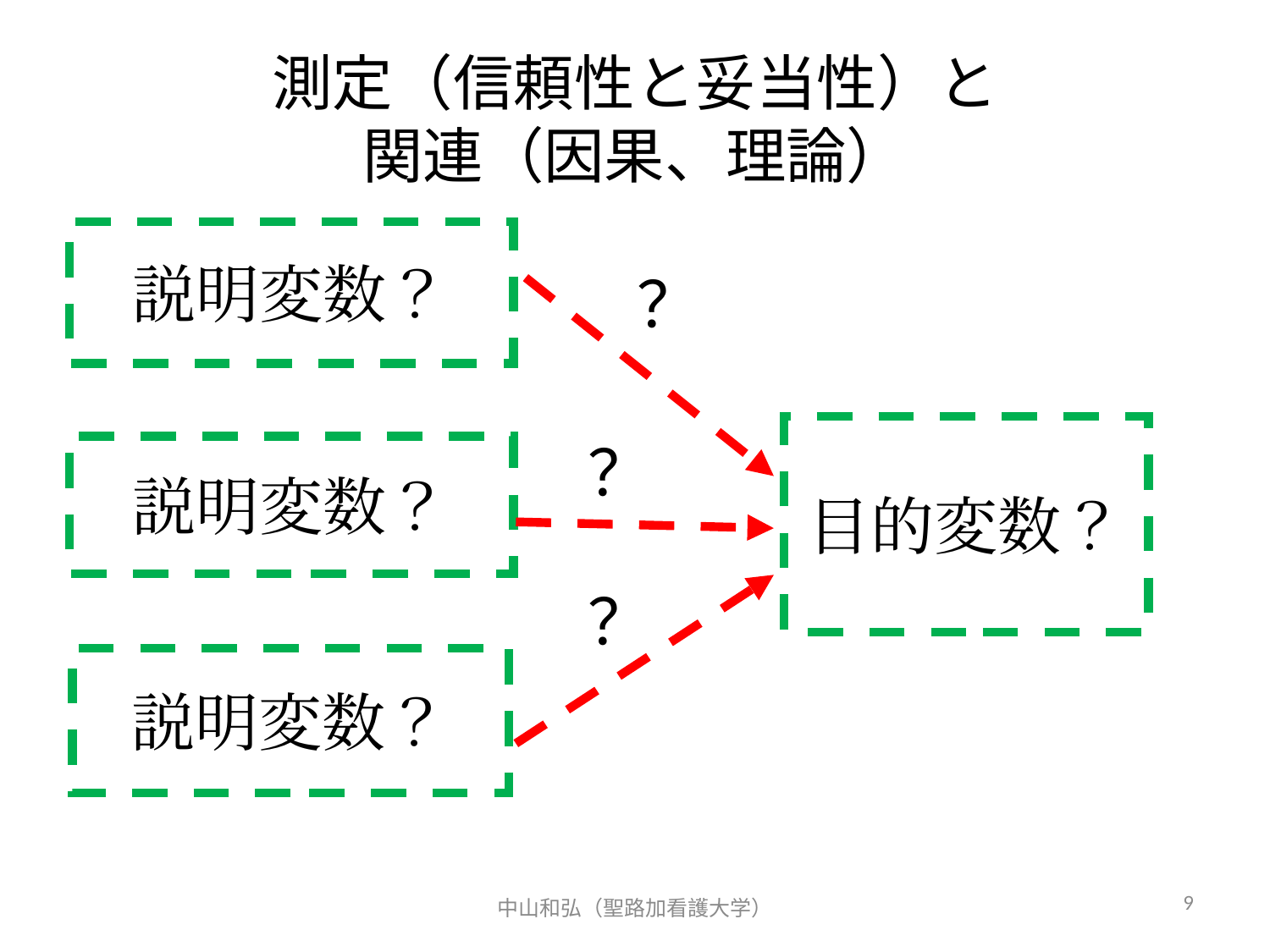

# 測定（信頼性と妥当性）と 関連（因果、理論）
説明変数？

目的変数？
説明変数？

説明変数？
？
？
？
中山和弘（聖路加看護大学）
9